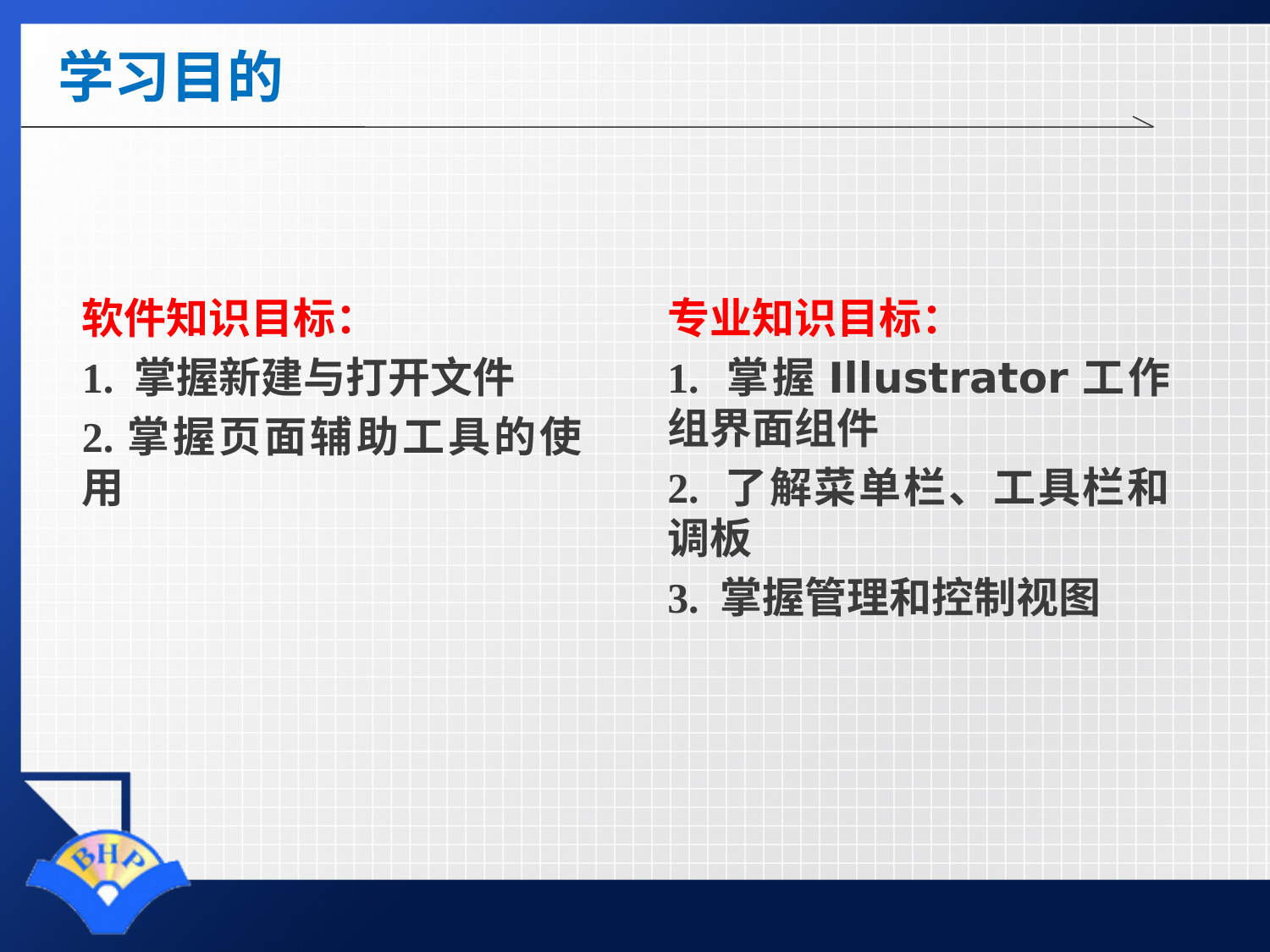

# 学习目的
软件知识目标：
1. 掌握新建与打开文件
2.掌握页面辅助工具的使用
专业知识目标：
1. 掌握Illustrator工作组界面组件
2. 了解菜单栏、工具栏和调板
3. 掌握管理和控制视图